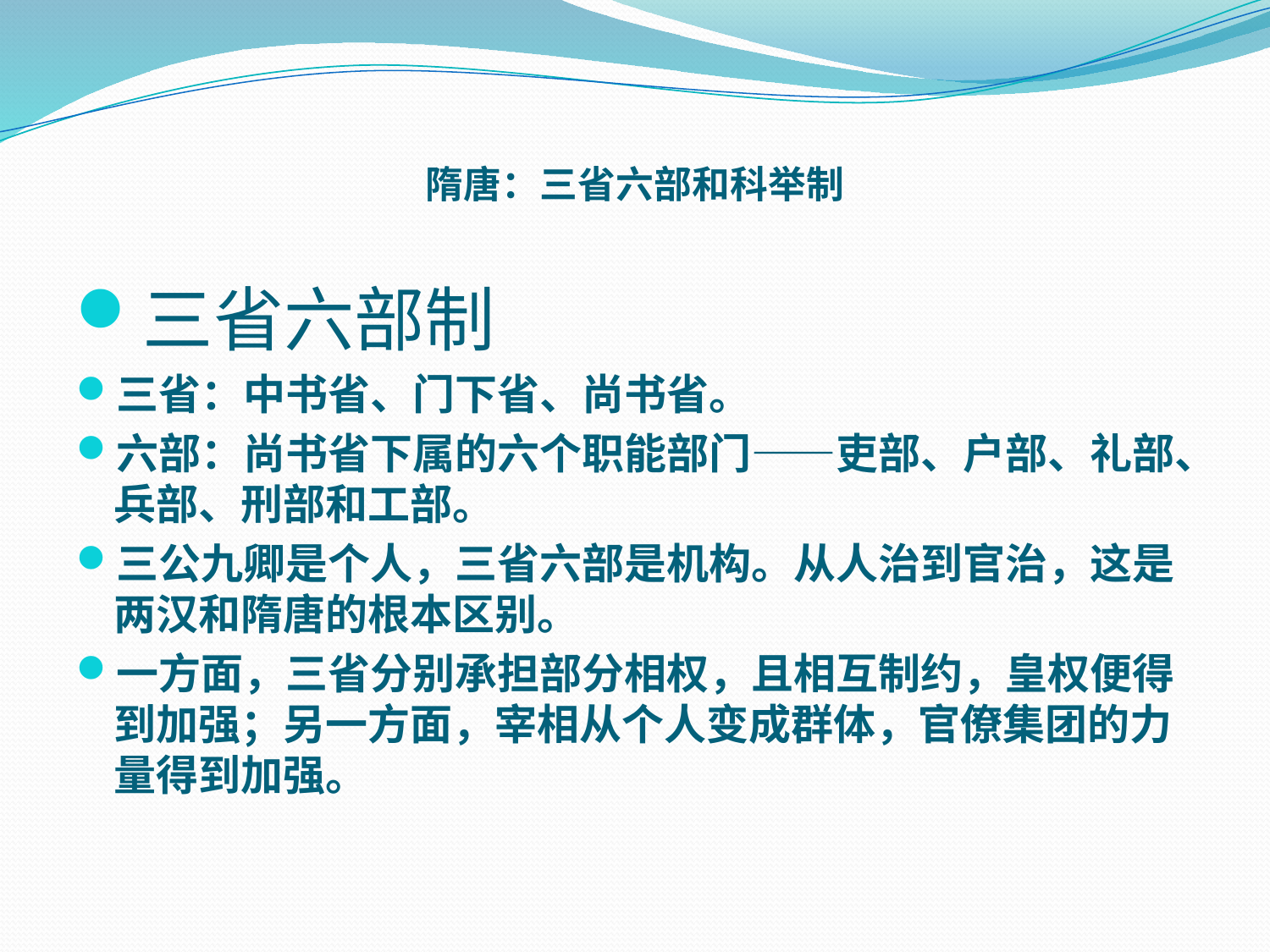

# 隋唐：三省六部和科举制
三省六部制
三省：中书省、门下省、尚书省。
六部：尚书省下属的六个职能部门——吏部、户部、礼部、兵部、刑部和工部。
三公九卿是个人，三省六部是机构。从人治到官治，这是两汉和隋唐的根本区别。
一方面，三省分别承担部分相权，且相互制约，皇权便得到加强；另一方面，宰相从个人变成群体，官僚集团的力量得到加强。